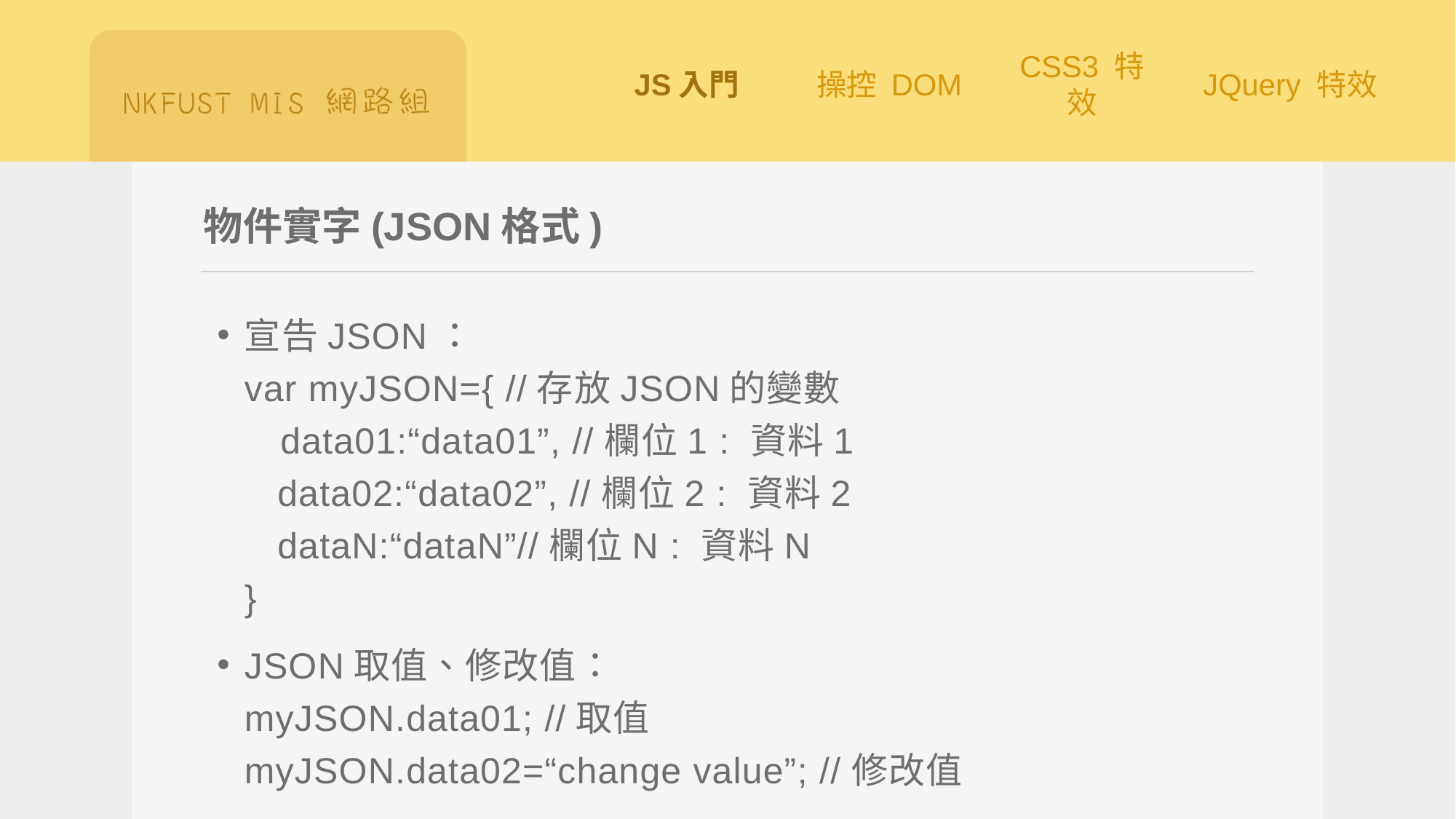

# 物件實字(JSON格式)
宣告JSON：
var myJSON={ //存放JSON的變數
   data01:“data01”, //欄位1 : 資料1
   data02:“data02”, //欄位2 : 資料2
   dataN:“dataN”//欄位N : 資料N
}
JSON取值、修改值：
myJSON.data01; //取值
myJSON.data02=“change value”; //修改值